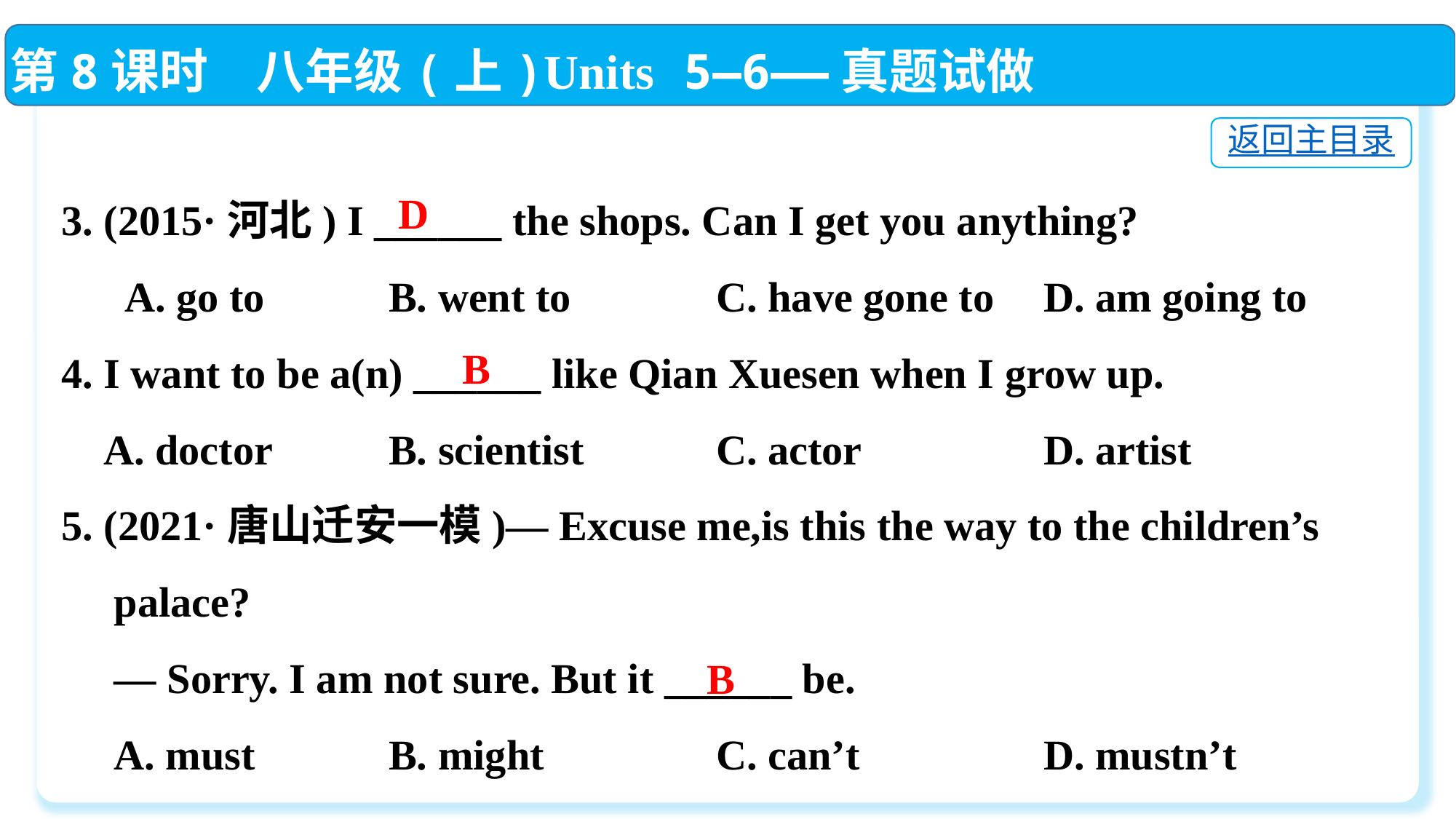

第8课时　八年级(上)Units 5—6——真题试做

返回主目录

3. (2015·河北) I ______ the shops. Can I get you anything?
      A. go to		B. went to		C. have gone to	D. am going to
4. I want to be a(n) ______ like Qian Xuesen when I grow up.
    A. doctor　	B. scientist　	C. actor　		D. artist
5. (2021·唐山迁安一模)— Excuse me,is this the way to the children’s
     palace?
     — Sorry. I am not sure. But it ______ be.
     A. must		B. might		C. can’t		D. mustn’t
D
B
B